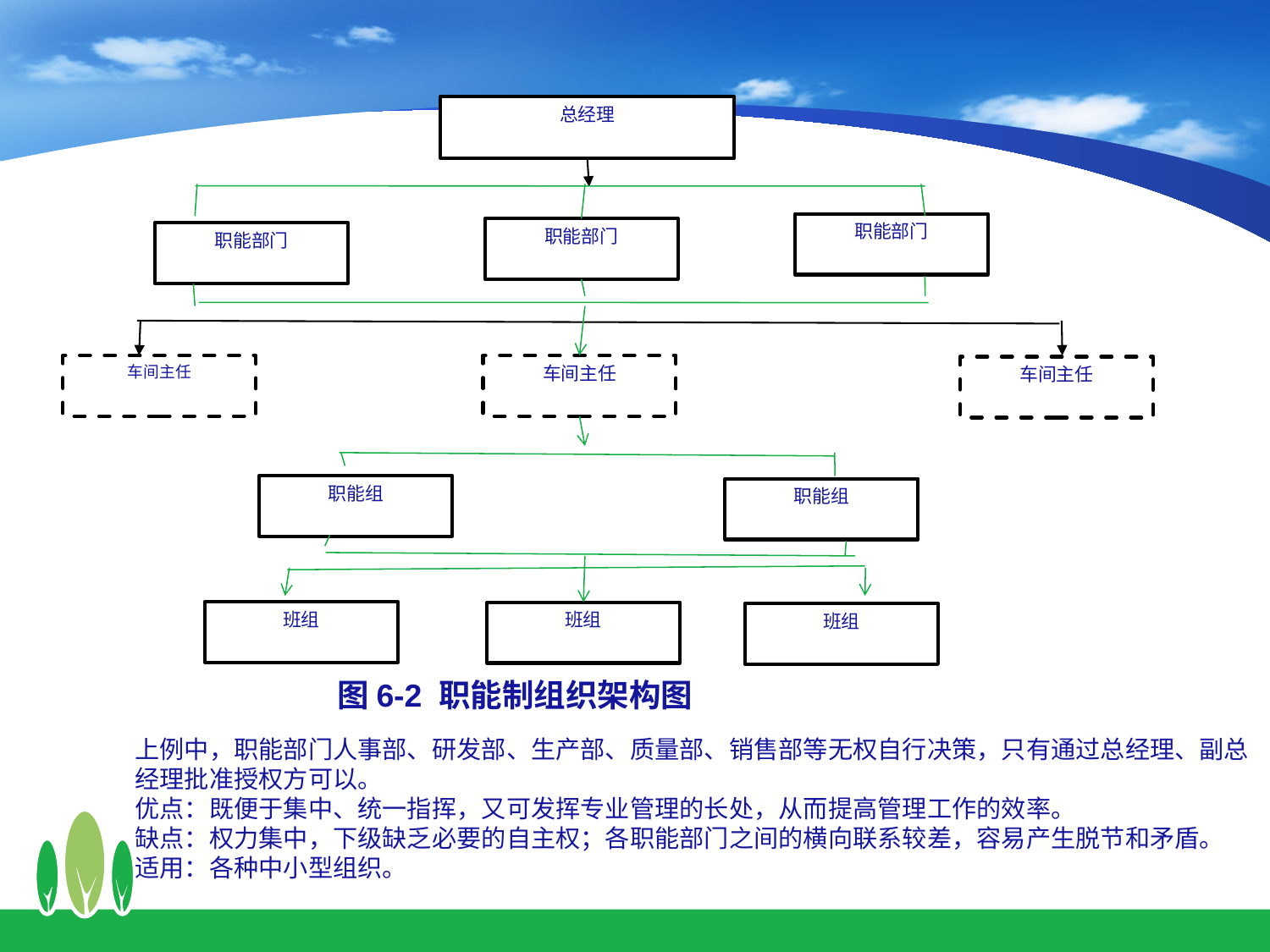

总经理
职能部门
职能部门
职能部门
车间主任
车间主任
车间主任
职能组
班组
职能组
班组
班组
图6-2 职能制组织架构图

上例中，职能部门人事部、研发部、生产部、质量部、销售部等无权自行决策，只有通过总经理、副总经理批准授权方可以。
优点：既便于集中、统一指挥，又可发挥专业管理的长处，从而提高管理工作的效率。
缺点：权力集中，下级缺乏必要的自主权；各职能部门之间的横向联系较差，容易产生脱节和矛盾。
适用：各种中小型组织。